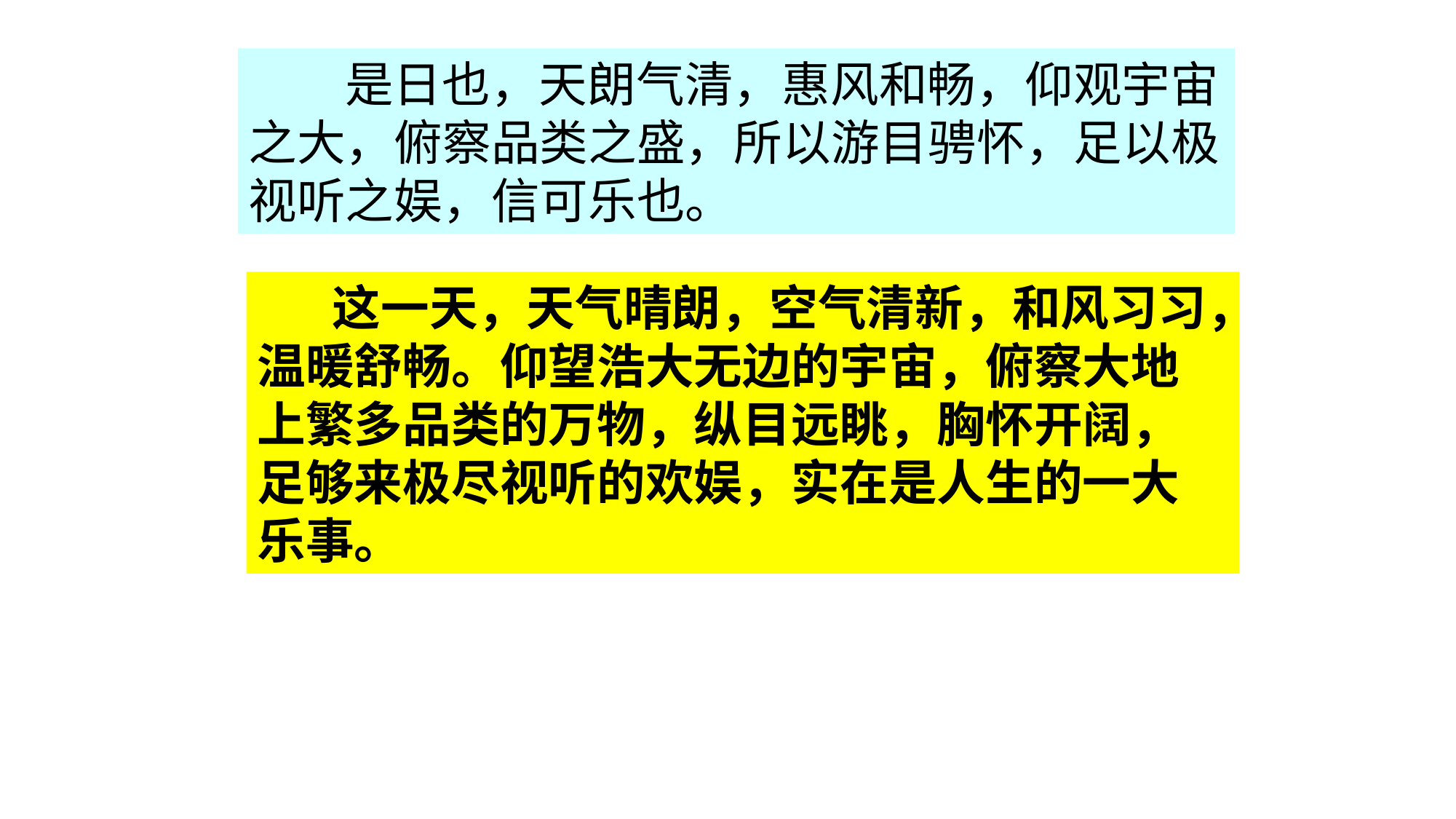

是日也，天朗气清，惠风和畅，仰观宇宙之大，俯察品类之盛，所以游目骋怀，足以极视听之娱，信可乐也。
   这一天，天气晴朗，空气清新，和风习习，温暖舒畅。仰望浩大无边的宇宙，俯察大地上繁多品类的万物，纵目远眺，胸怀开阔，足够来极尽视听的欢娱，实在是人生的一大乐事。